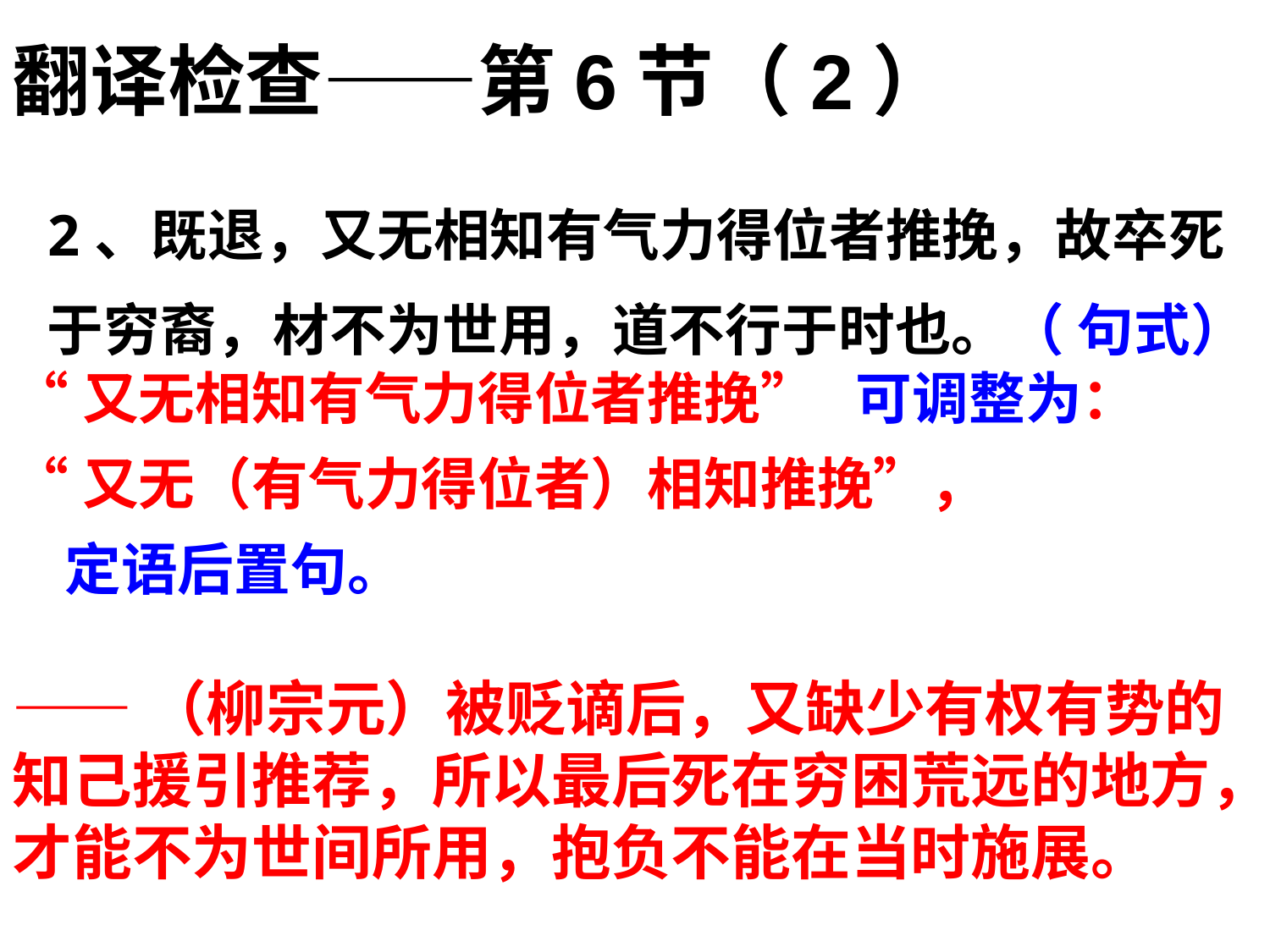

翻译检查——第6节（2）
2、既退，又无相知有气力得位者推挽，故卒死于穷裔，材不为世用，道不行于时也。（ 句式）

“又无相知有气力得位者推挽”   可调整为：
“又无（有气力得位者）相知推挽”，
   定语后置句。
——（柳宗元）被贬谪后，又缺少有权有势的知己援引推荐，所以最后死在穷困荒远的地方，才能不为世间所用，抱负不能在当时施展。